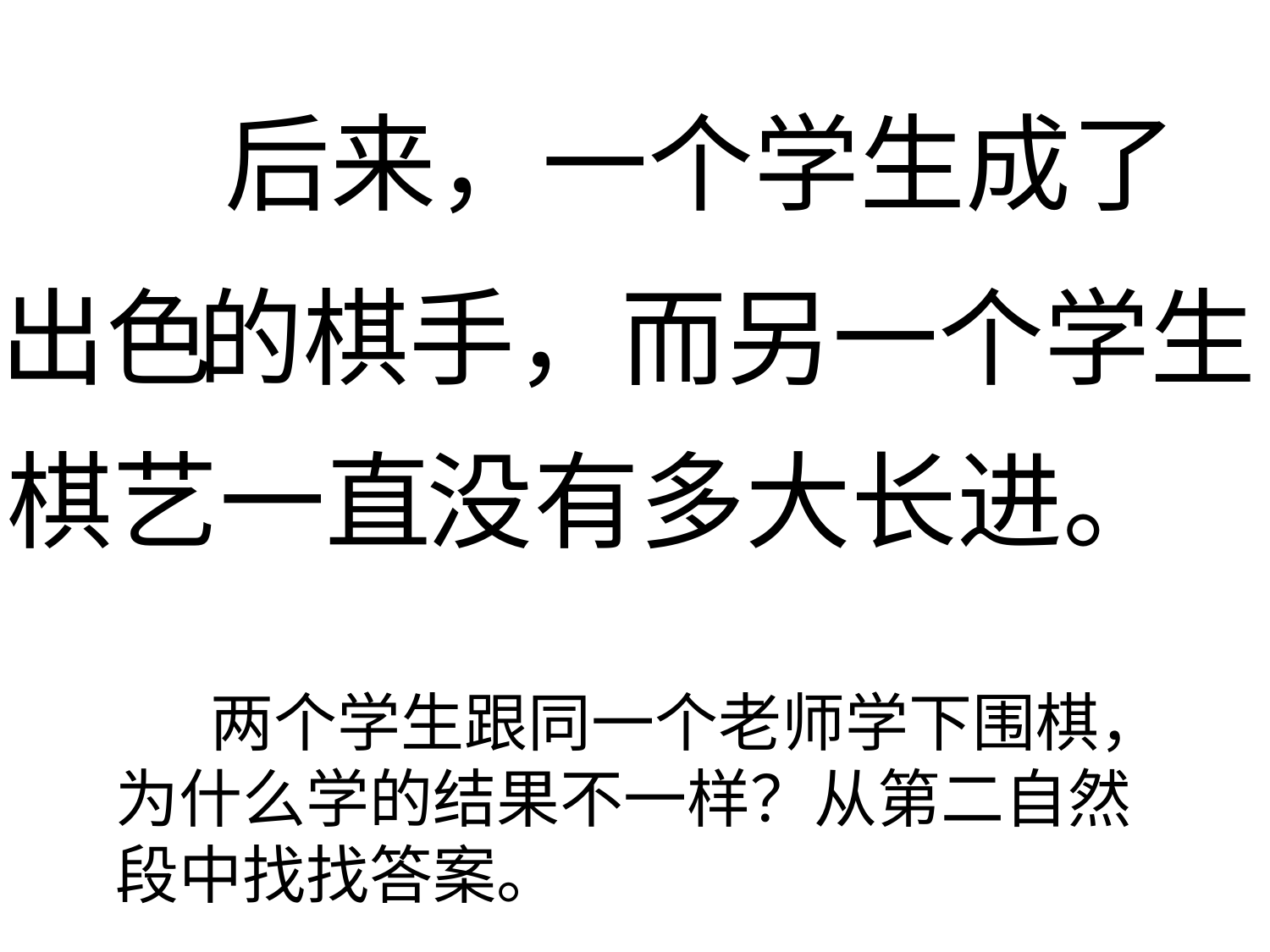

后来，一个学生成了
出色
的棋手，而另一个学生

棋艺一直
没有多大长进。
         两个学生跟同一个老师学下围棋，为什么学的结果不一样？从第二自然段中找找答案。